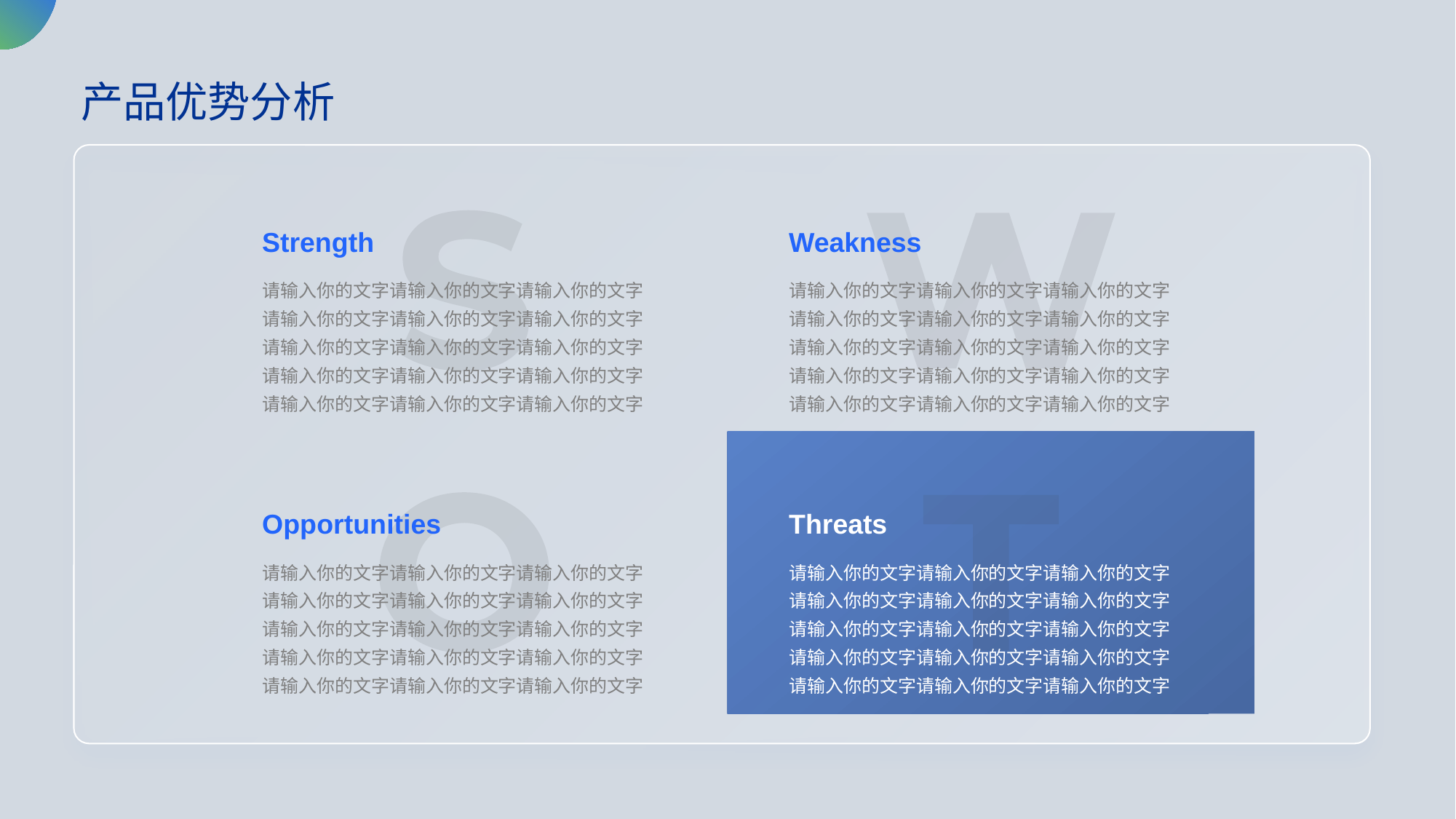

产品优势分析

Strength
Weakness
请输入你的文字请输入你的文字请输入你的文字
请输入你的文字请输入你的文字请输入你的文字
请输入你的文字请输入你的文字请输入你的文字
请输入你的文字请输入你的文字请输入你的文字
请输入你的文字请输入你的文字请输入你的文字
请输入你的文字请输入你的文字请输入你的文字
请输入你的文字请输入你的文字请输入你的文字
请输入你的文字请输入你的文字请输入你的文字
请输入你的文字请输入你的文字请输入你的文字
请输入你的文字请输入你的文字请输入你的文字

Opportunities
Threats
请输入你的文字请输入你的文字请输入你的文字
请输入你的文字请输入你的文字请输入你的文字
请输入你的文字请输入你的文字请输入你的文字
请输入你的文字请输入你的文字请输入你的文字
请输入你的文字请输入你的文字请输入你的文字
请输入你的文字请输入你的文字请输入你的文字
请输入你的文字请输入你的文字请输入你的文字
请输入你的文字请输入你的文字请输入你的文字
请输入你的文字请输入你的文字请输入你的文字
请输入你的文字请输入你的文字请输入你的文字